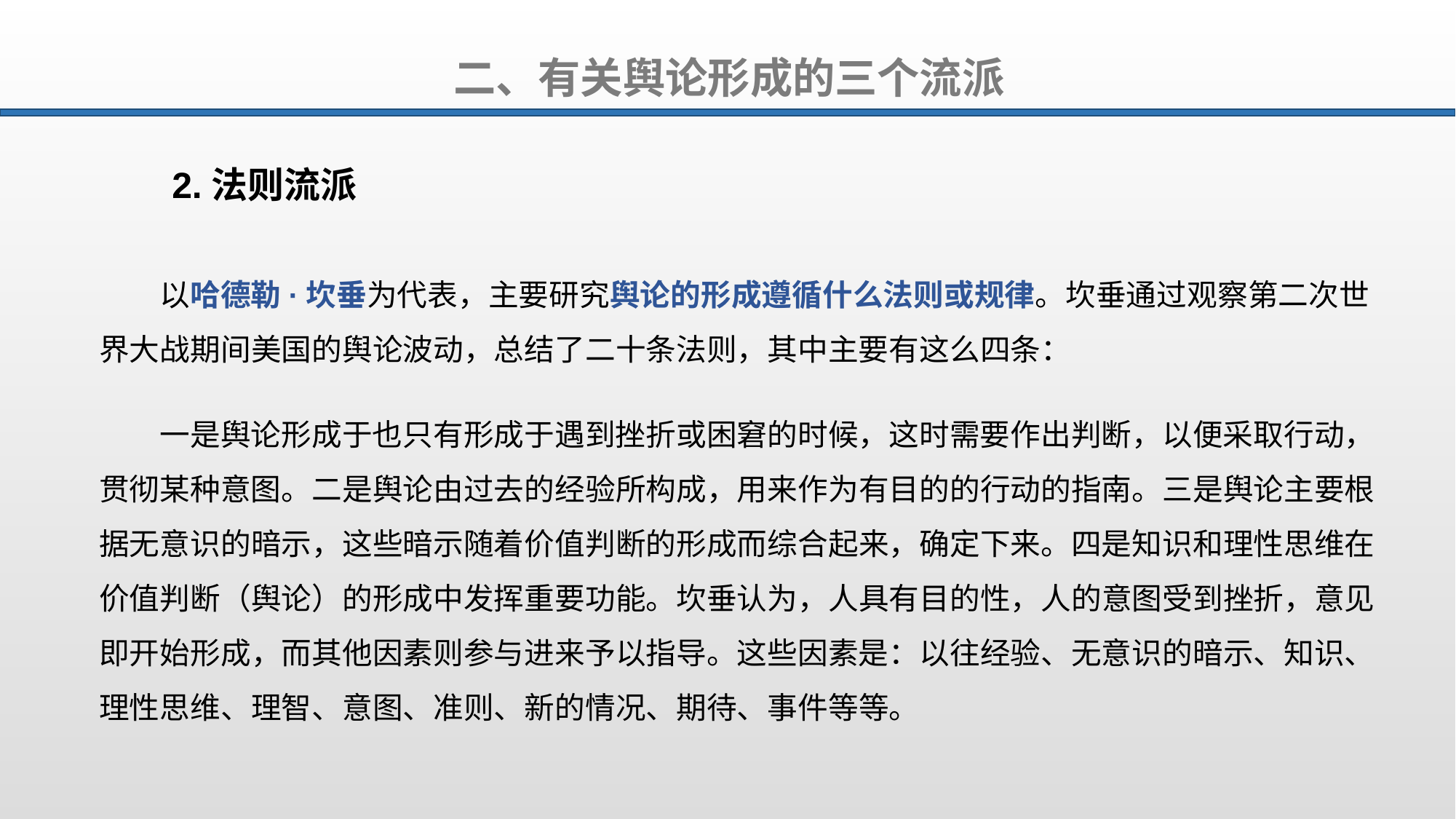

二、有关舆论形成的三个流派

2.法则流派
以哈德勒·坎垂为代表，主要研究舆论的形成遵循什么法则或规律。坎垂通过观察第二次世界大战期间美国的舆论波动，总结了二十条法则，其中主要有这么四条：
一是舆论形成于也只有形成于遇到挫折或困窘的时候，这时需要作出判断，以便采取行动，贯彻某种意图。二是舆论由过去的经验所构成，用来作为有目的的行动的指南。三是舆论主要根据无意识的暗示，这些暗示随着价值判断的形成而综合起来，确定下来。四是知识和理性思维在价值判断（舆论）的形成中发挥重要功能。坎垂认为，人具有目的性，人的意图受到挫折，意见即开始形成，而其他因素则参与进来予以指导。这些因素是：以往经验、无意识的暗示、知识、理性思维、理智、意图、准则、新的情况、期待、事件等等。